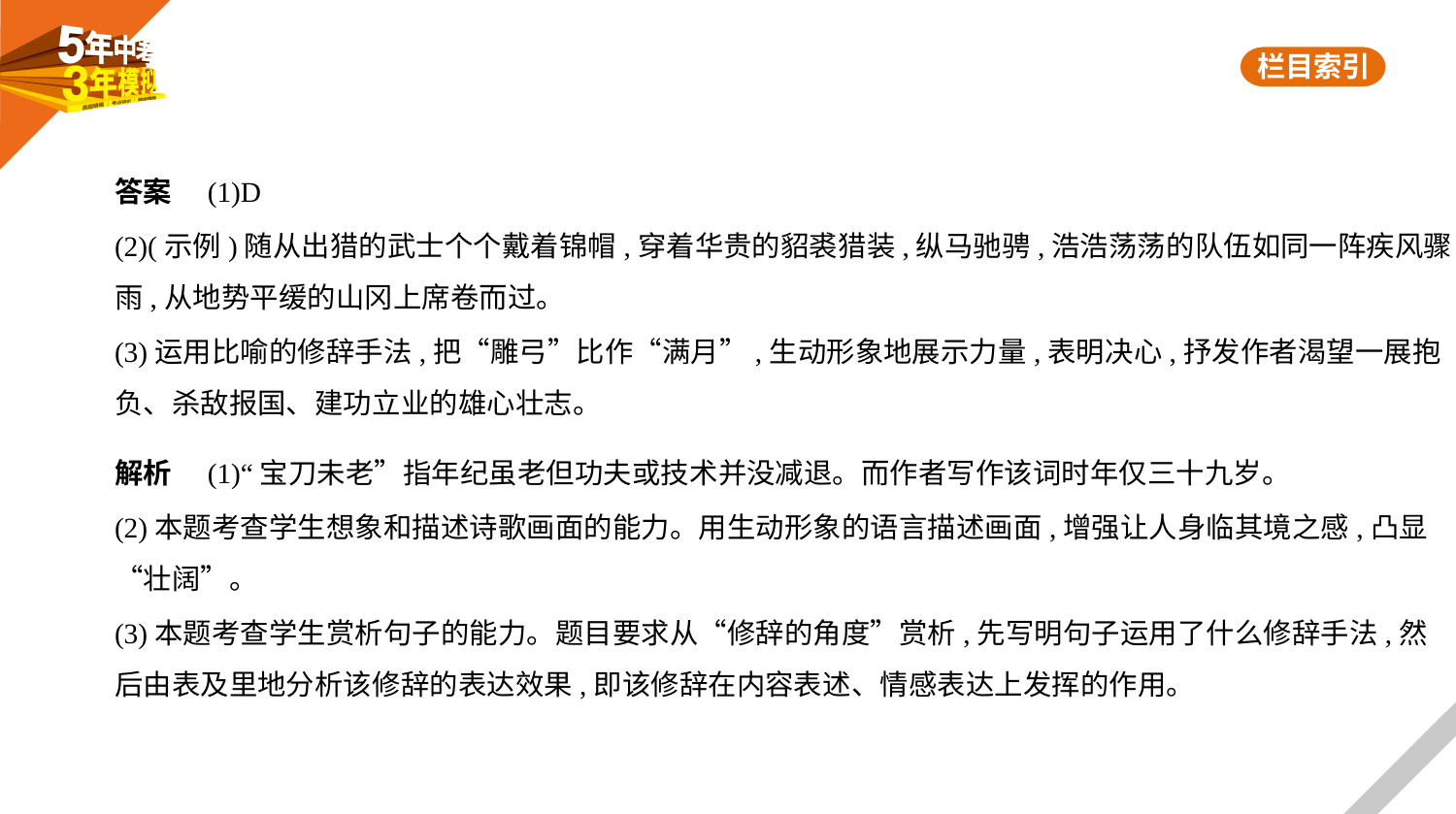

答案　(1)D
(2)(示例)随从出猎的武士个个戴着锦帽,穿着华贵的貂裘猎装,纵马驰骋,浩浩荡荡的队伍如同一阵疾风骤
雨,从地势平缓的山冈上席卷而过。
(3)运用比喻的修辞手法,把“雕弓”比作“满月”,生动形象地展示力量,表明决心,抒发作者渴望一展抱
负、杀敌报国、建功立业的雄心壮志。
解析　(1)“宝刀未老”指年纪虽老但功夫或技术并没减退。而作者写作该词时年仅三十九岁。
(2)本题考查学生想象和描述诗歌画面的能力。用生动形象的语言描述画面,增强让人身临其境之感,凸显
“壮阔”。
(3)本题考查学生赏析句子的能力。题目要求从“修辞的角度”赏析,先写明句子运用了什么修辞手法,然
后由表及里地分析该修辞的表达效果,即该修辞在内容表述、情感表达上发挥的作用。